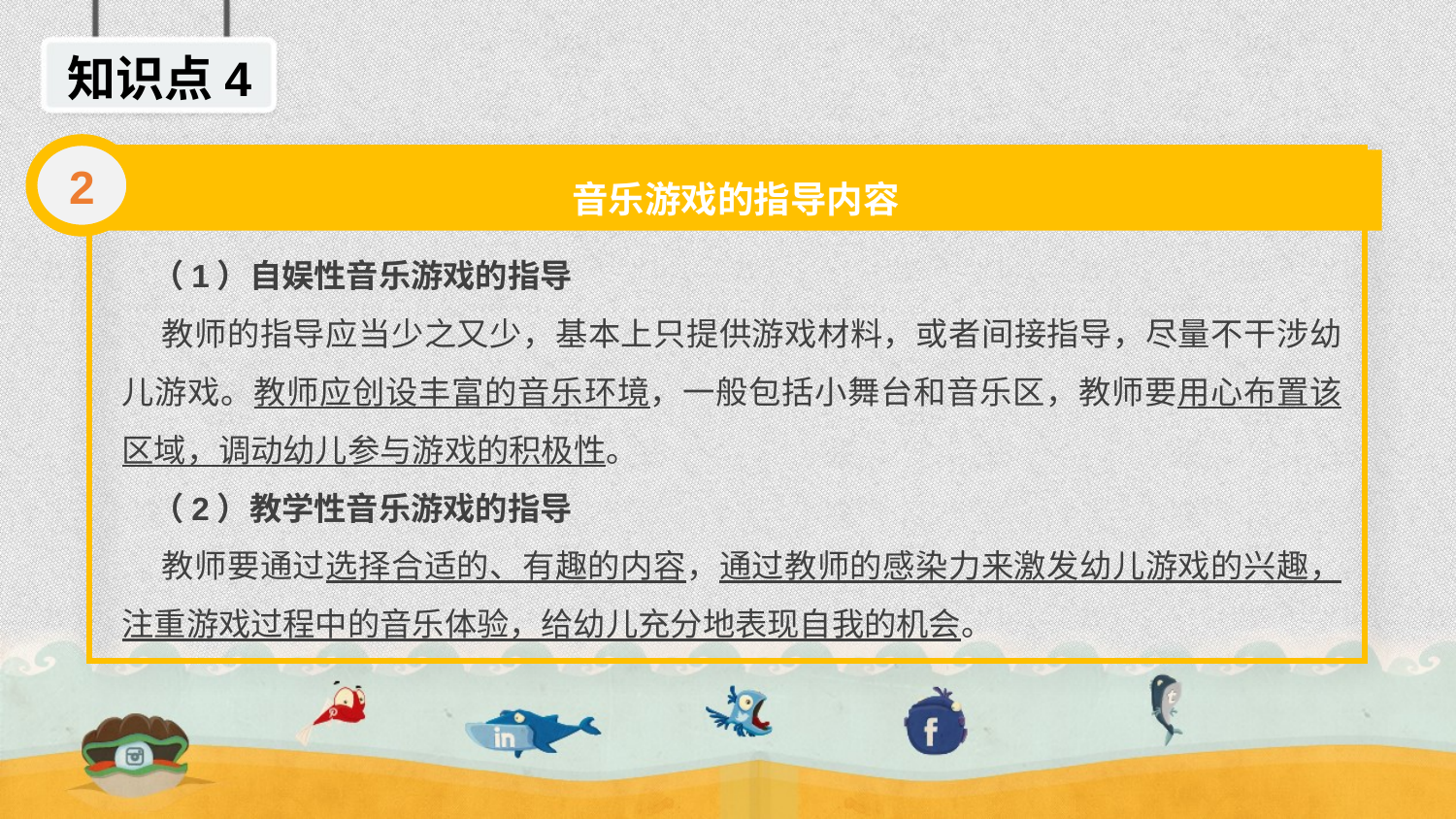

知识点4
2

音乐游戏的指导内容
   （1）自娱性音乐游戏的指导
    教师的指导应当少之又少，基本上只提供游戏材料，或者间接指导，尽量不干涉幼儿游戏。教师应创设丰富的音乐环境，一般包括小舞台和音乐区，教师要用心布置该区域，调动幼儿参与游戏的积极性。
   （2）教学性音乐游戏的指导
    教师要通过选择合适的、有趣的内容，通过教师的感染力来激发幼儿游戏的兴趣，注重游戏过程中的音乐体验，给幼儿充分地表现自我的机会。